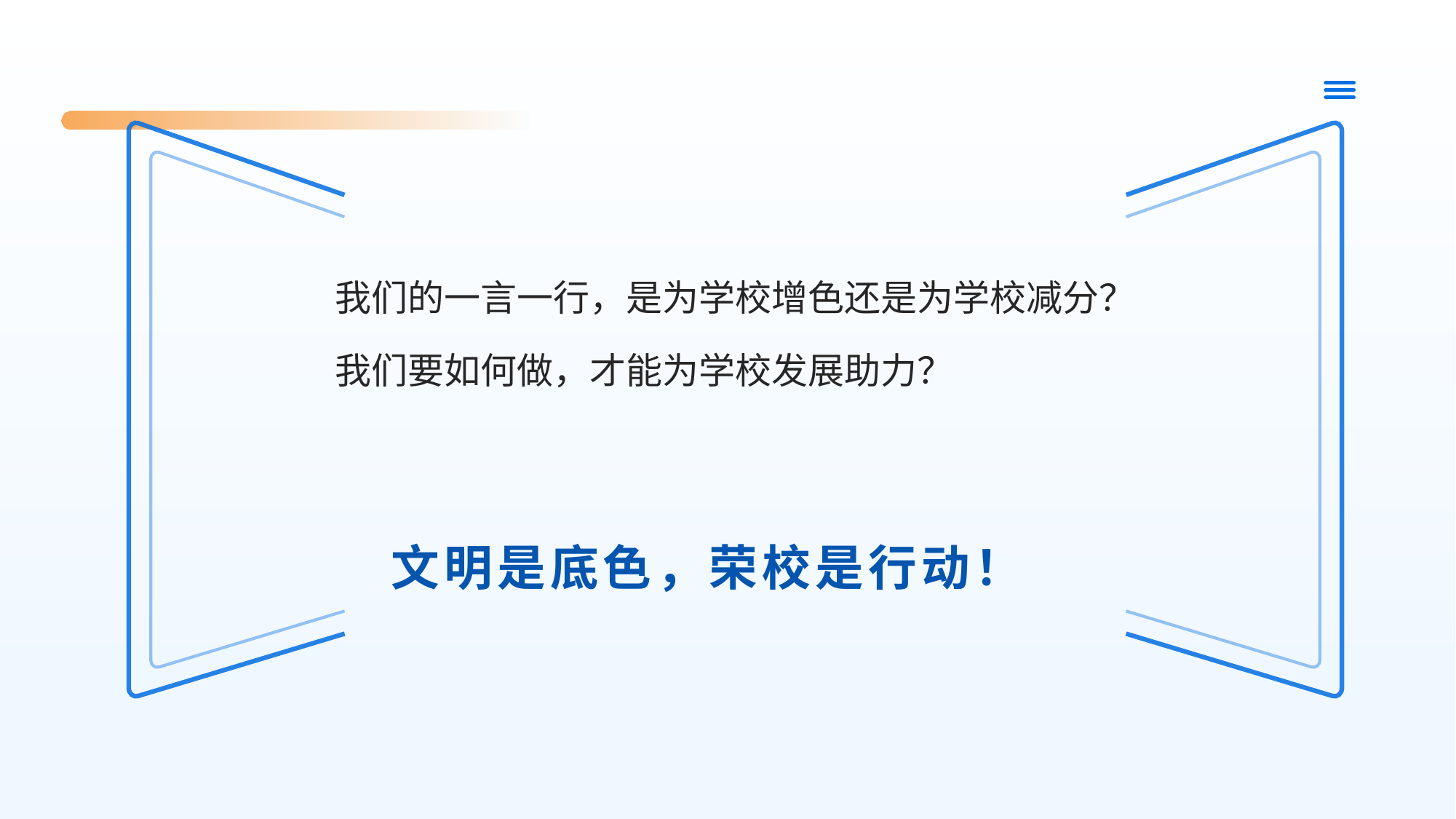

我们的一言一行，是为学校增色还是为学校减分？
我们要如何做，才能为学校发展助力？

# 文明是底色，荣校是行动！